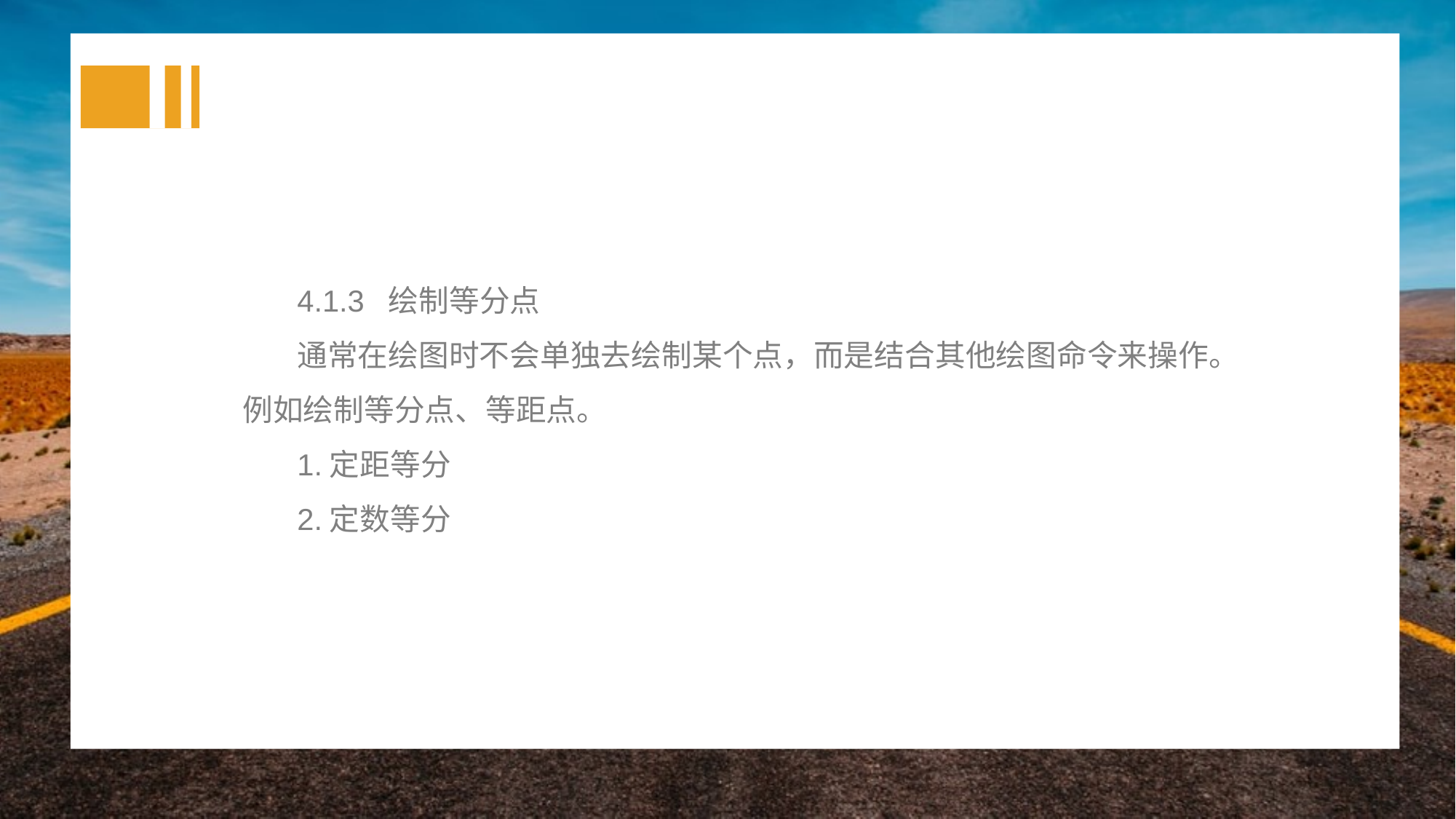

4.1.3  绘制等分点
通常在绘图时不会单独去绘制某个点，而是结合其他绘图命令来操作。例如绘制等分点、等距点。
1.定距等分
2.定数等分